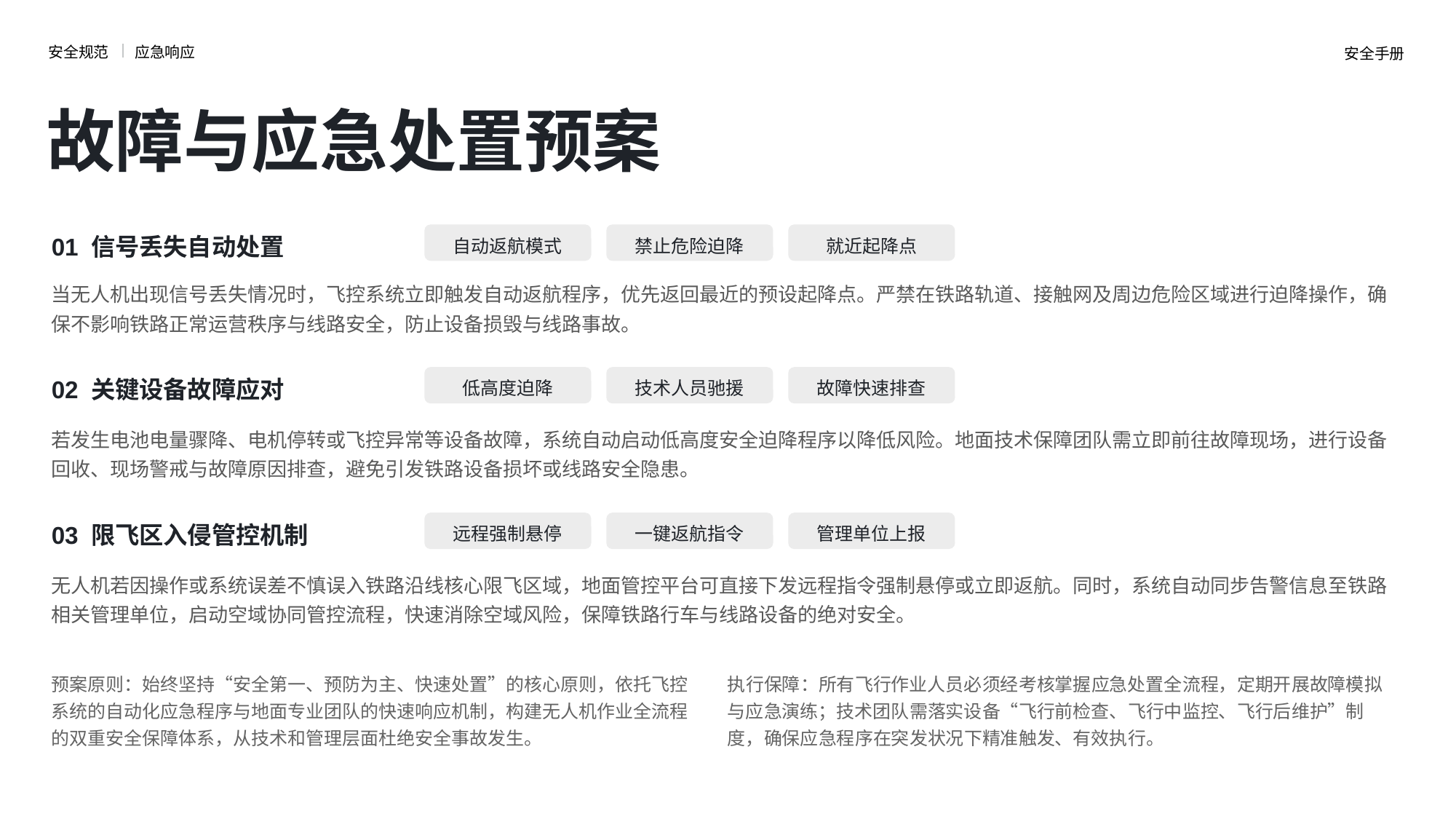

安全规范
应急响应
安全手册
故障与应急处置预案
01 信号丢失自动处置
自动返航模式
禁止危险迫降
就近起降点
当无人机出现信号丢失情况时，飞控系统立即触发自动返航程序，优先返回最近的预设起降点。严禁在铁路轨道、接触网及周边危险区域进行迫降操作，确保不影响铁路正常运营秩序与线路安全，防止设备损毁与线路事故。
02 关键设备故障应对
低高度迫降
技术人员驰援
故障快速排查
若发生电池电量骤降、电机停转或飞控异常等设备故障，系统自动启动低高度安全迫降程序以降低风险。地面技术保障团队需立即前往故障现场，进行设备回收、现场警戒与故障原因排查，避免引发铁路设备损坏或线路安全隐患。
03 限飞区入侵管控机制
远程强制悬停
一键返航指令
管理单位上报
无人机若因操作或系统误差不慎误入铁路沿线核心限飞区域，地面管控平台可直接下发远程指令强制悬停或立即返航。同时，系统自动同步告警信息至铁路相关管理单位，启动空域协同管控流程，快速消除空域风险，保障铁路行车与线路设备的绝对安全。
预案原则：始终坚持“安全第一、预防为主、快速处置”的核心原则，依托飞控系统的自动化应急程序与地面专业团队的快速响应机制，构建无人机作业全流程的双重安全保障体系，从技术和管理层面杜绝安全事故发生。
执行保障：所有飞行作业人员必须经考核掌握应急处置全流程，定期开展故障模拟与应急演练；技术团队需落实设备“飞行前检查、飞行中监控、飞行后维护”制度，确保应急程序在突发状况下精准触发、有效执行。